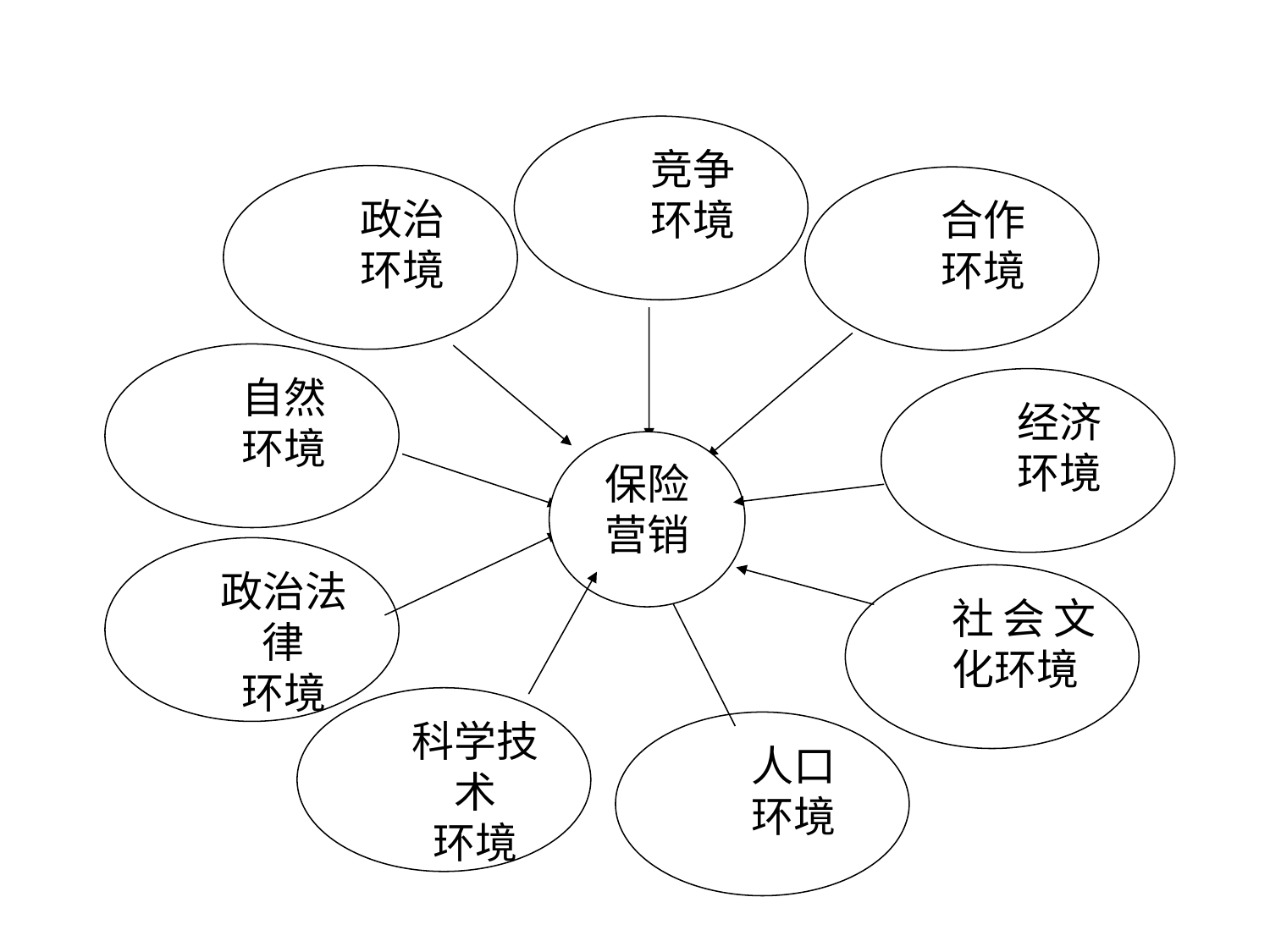

竞争
环境

政治
环境

合作
环境

自然
环境

经济
环境
保险
营销

政治法律
环境

社会文化环境

科学技术
环境

人口
环境